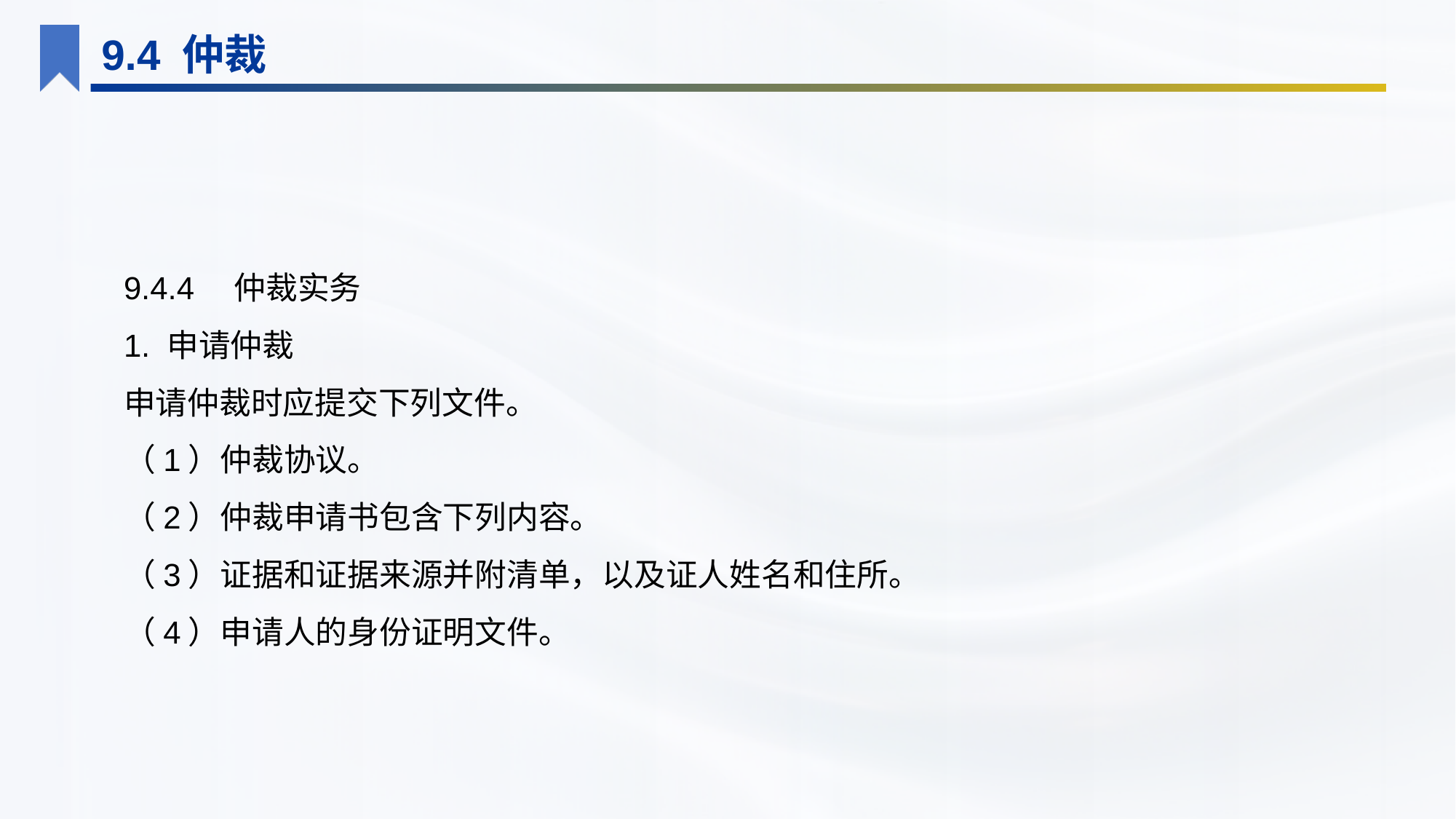

9.4 仲裁
9.4.4　仲裁实务
1. 申请仲裁
申请仲裁时应提交下列文件。
（1）仲裁协议。
（2）仲裁申请书包含下列内容。
（3）证据和证据来源并附清单，以及证人姓名和住所。
（4）申请人的身份证明文件。